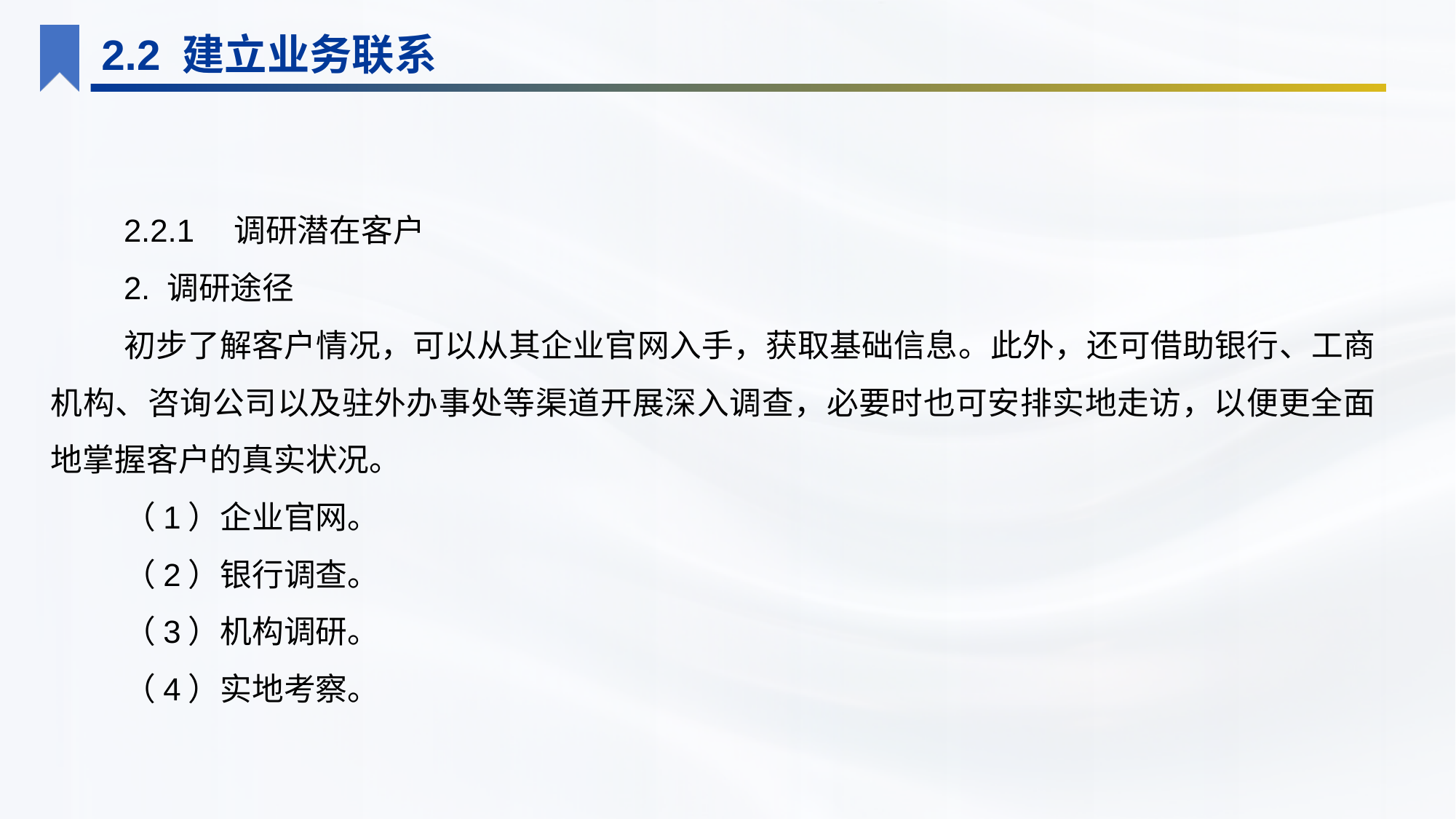

2.2 建立业务联系
2.2.1　调研潜在客户
2. 调研途径
初步了解客户情况，可以从其企业官网入手，获取基础信息。此外，还可借助银行、工商机构、咨询公司以及驻外办事处等渠道开展深入调查，必要时也可安排实地走访，以便更全面地掌握客户的真实状况。
（1）企业官网。
（2）银行调查。
（3）机构调研。
（4）实地考察。